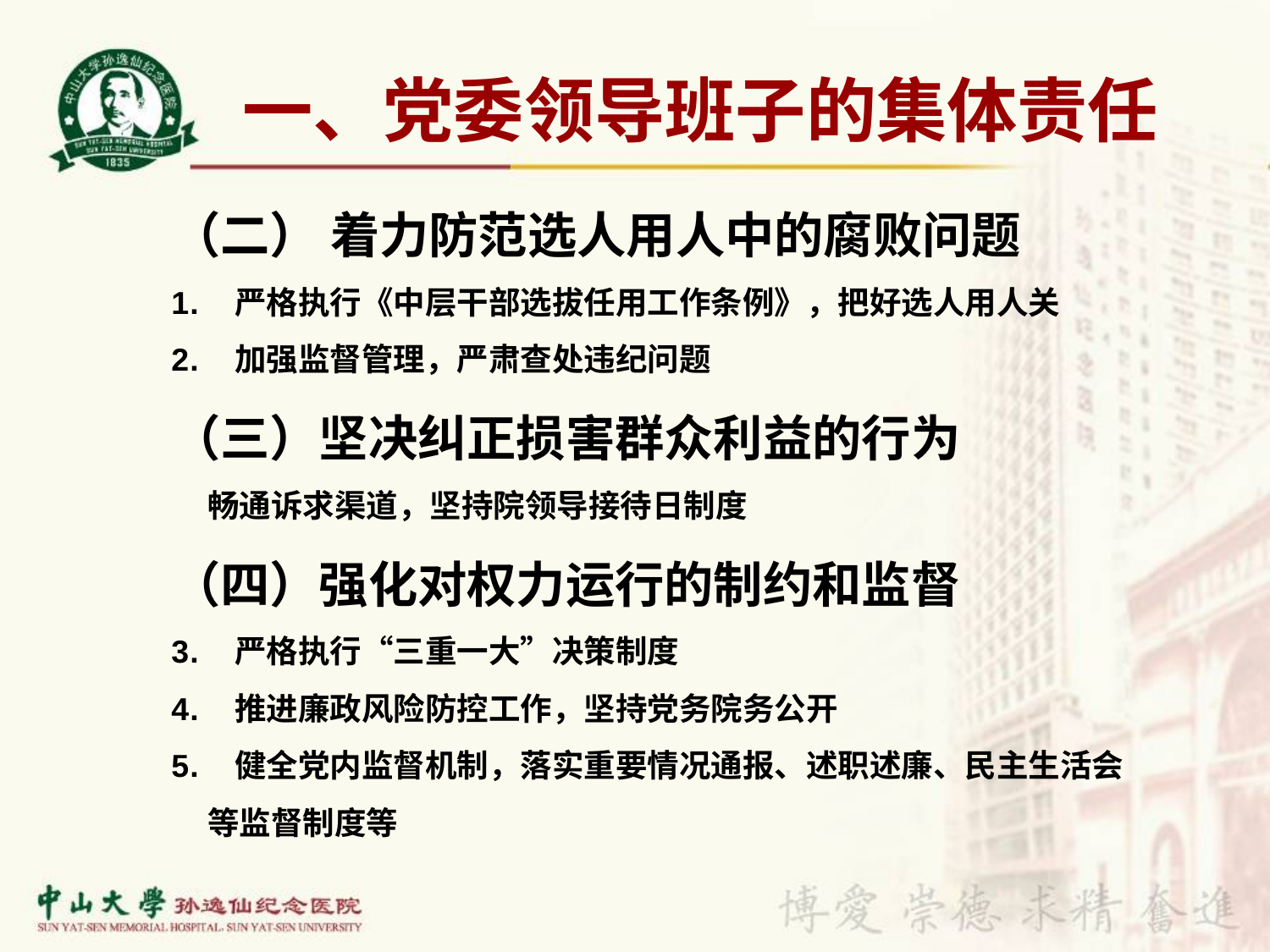

# 一、党委领导班子的集体责任
（二） 着力防范选人用人中的腐败问题
严格执行《中层干部选拔任用工作条例》，把好选人用人关
加强监督管理，严肃查处违纪问题
（三）坚决纠正损害群众利益的行为
    畅通诉求渠道，坚持院领导接待日制度
（四）强化对权力运行的制约和监督
严格执行“三重一大”决策制度
推进廉政风险防控工作，坚持党务院务公开
健全党内监督机制，落实重要情况通报、述职述廉、民主生活会
    等监督制度等